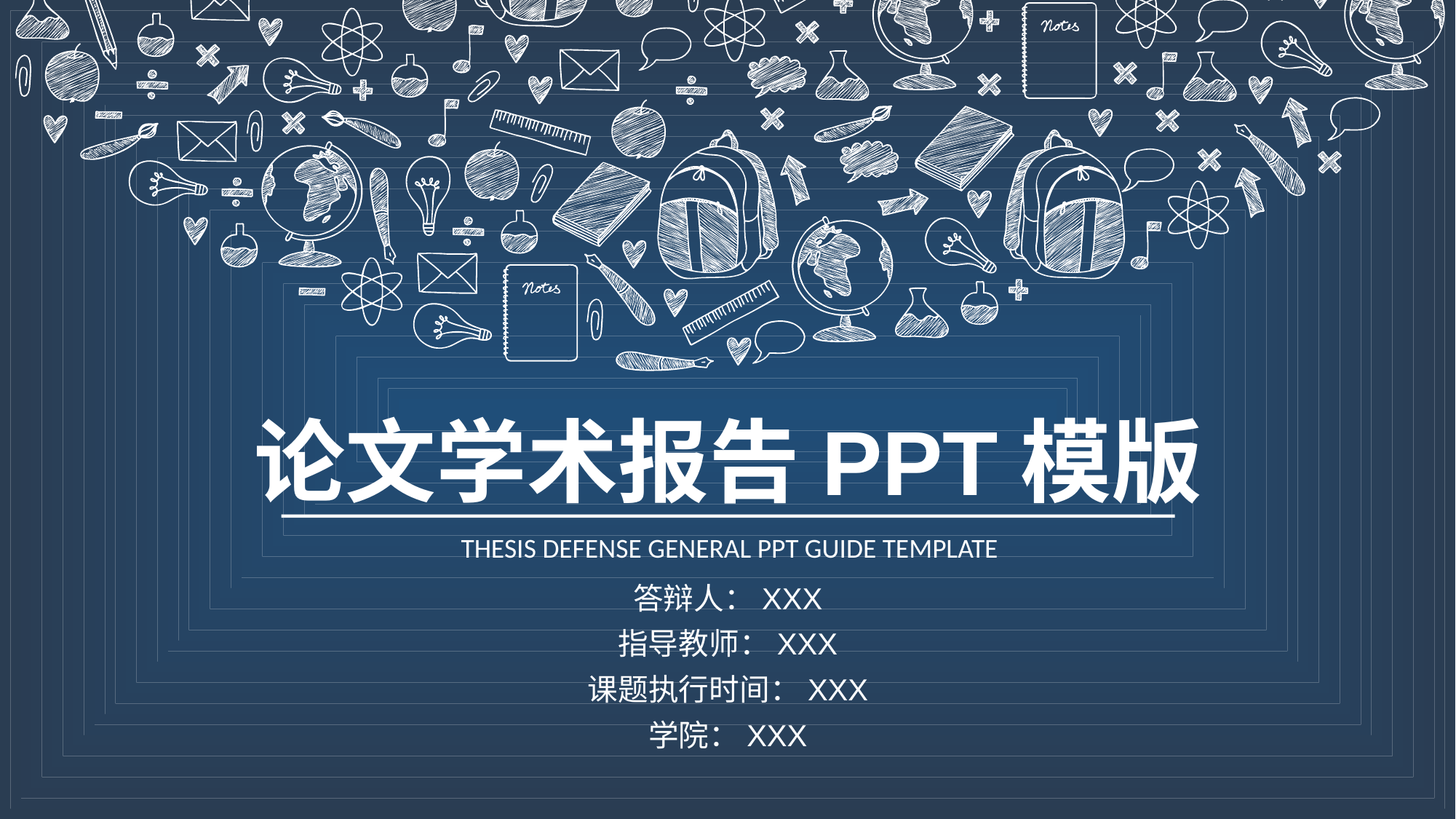

论文学术报告PPT模版

THESIS DEFENSE GENERAL PPT GUIDE TEMPLATE
答辩人：XXX
指导教师：XXX
课题执行时间：XXX
学院：XXX